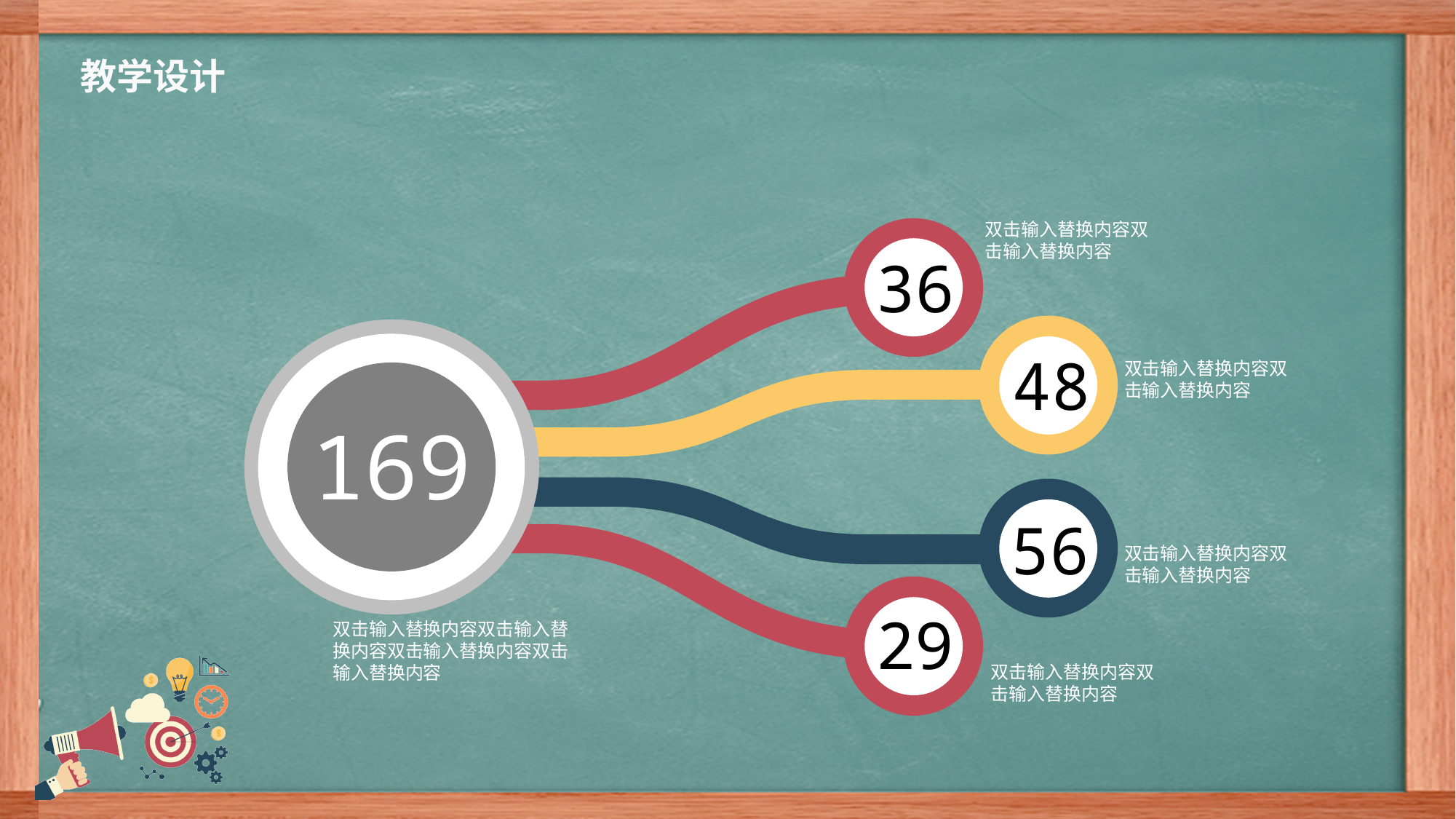

教学设计
双击输入替换内容双击输入替换内容

36

48

169

56

29

双击输入替换内容双击输入替换内容
双击输入替换内容双击输入替换内容
双击输入替换内容双击输入替换内容双击输入替换内容双击输入替换内容
双击输入替换内容双击输入替换内容